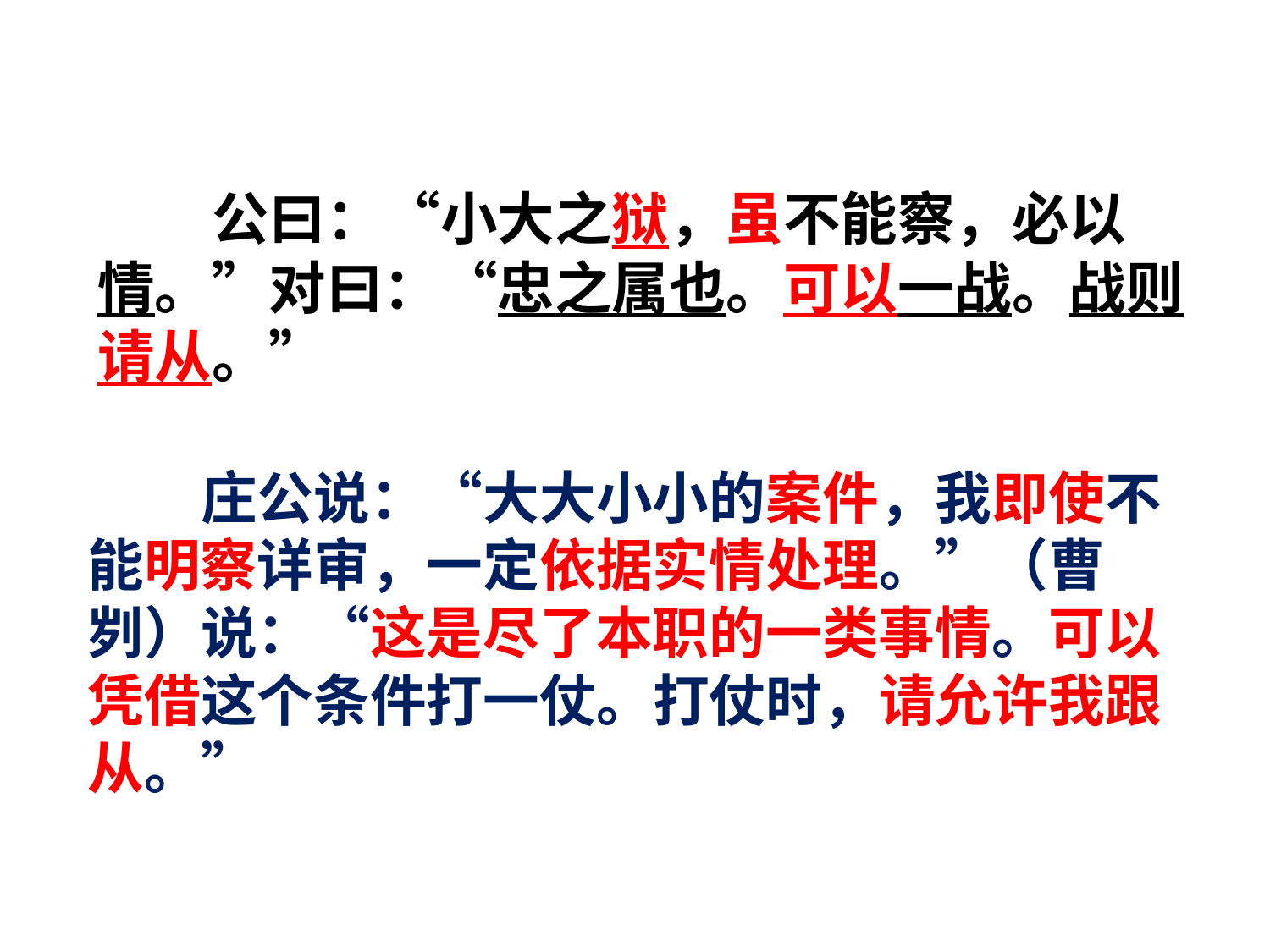

# 公曰：“小大之狱，虽不能察，必以情。”对曰：“忠之属也。可以一战。战则请从。”
　　庄公说：“大大小小的案件，我即使不能明察详审，一定依据实情处理。”（曹刿）说：“这是尽了本职的一类事情。可以凭借这个条件打一仗。打仗时，请允许我跟从。”